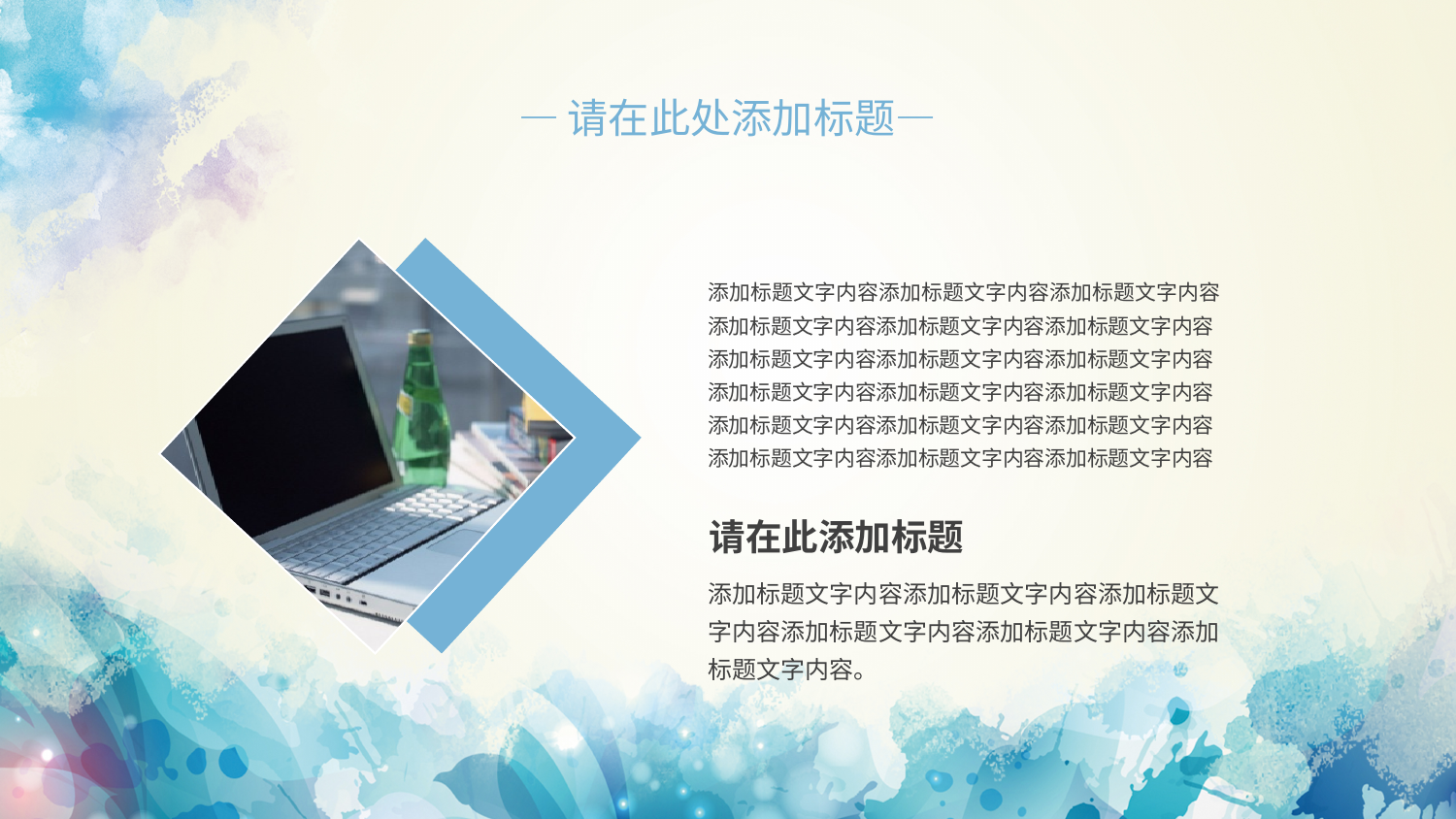

—请在此处添加标题—
添加标题文字内容添加标题文字内容添加标题文字内容添加标题文字内容添加标题文字内容添加标题文字内容
添加标题文字内容添加标题文字内容添加标题文字内容
添加标题文字内容添加标题文字内容添加标题文字内容
添加标题文字内容添加标题文字内容添加标题文字内容
添加标题文字内容添加标题文字内容添加标题文字内容

请在此添加标题
添加标题文字内容添加标题文字内容添加标题文字内容添加标题文字内容添加标题文字内容添加标题文字内容。